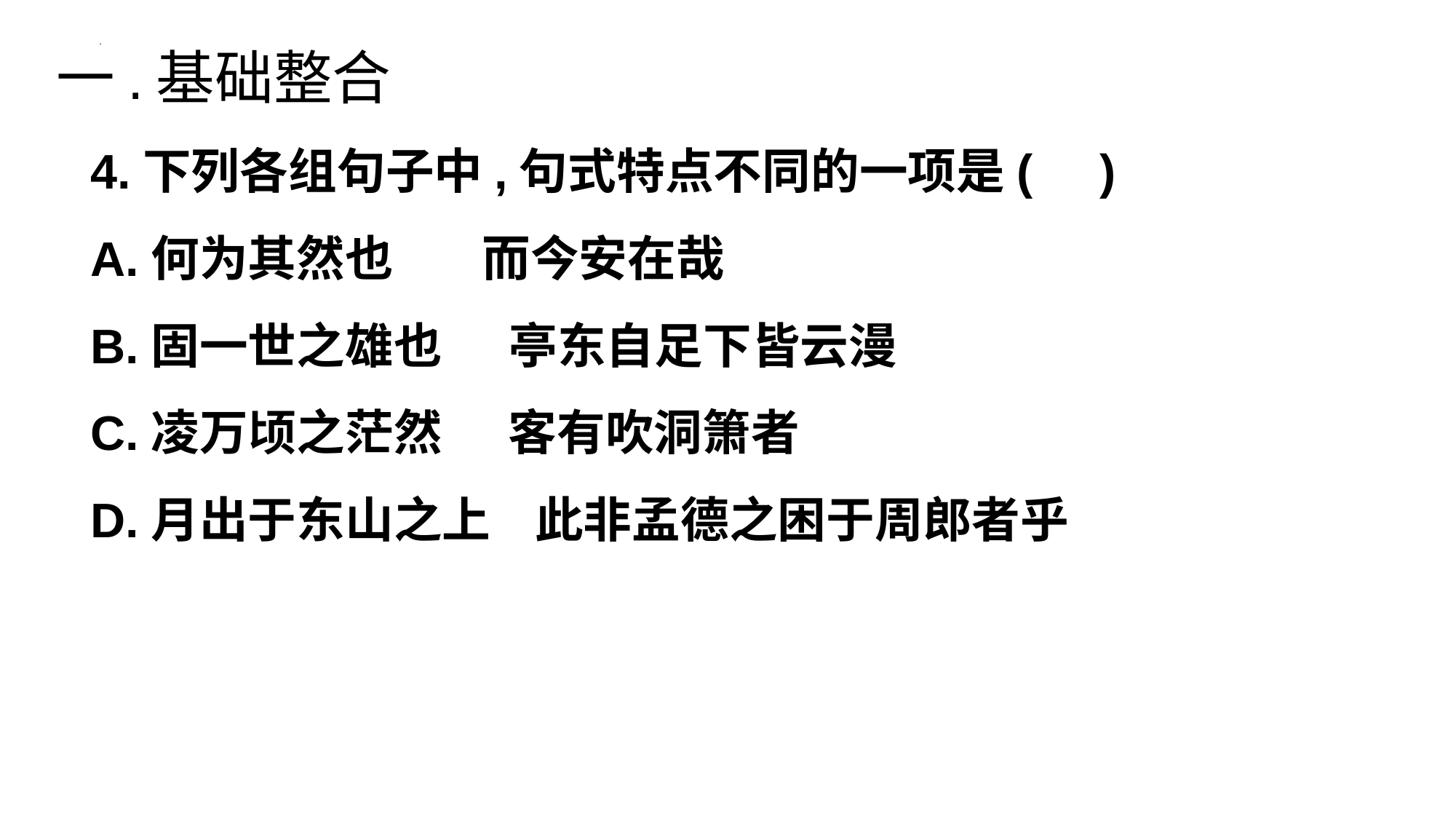

一.基础整合
4.下列各组句子中,句式特点不同的一项是(     )
A.何为其然也        而今安在哉
B.固一世之雄也      亭东自足下皆云漫
C.凌万顷之茫然      客有吹洞箫者
D.月出于东山之上    此非孟德之困于周郎者乎